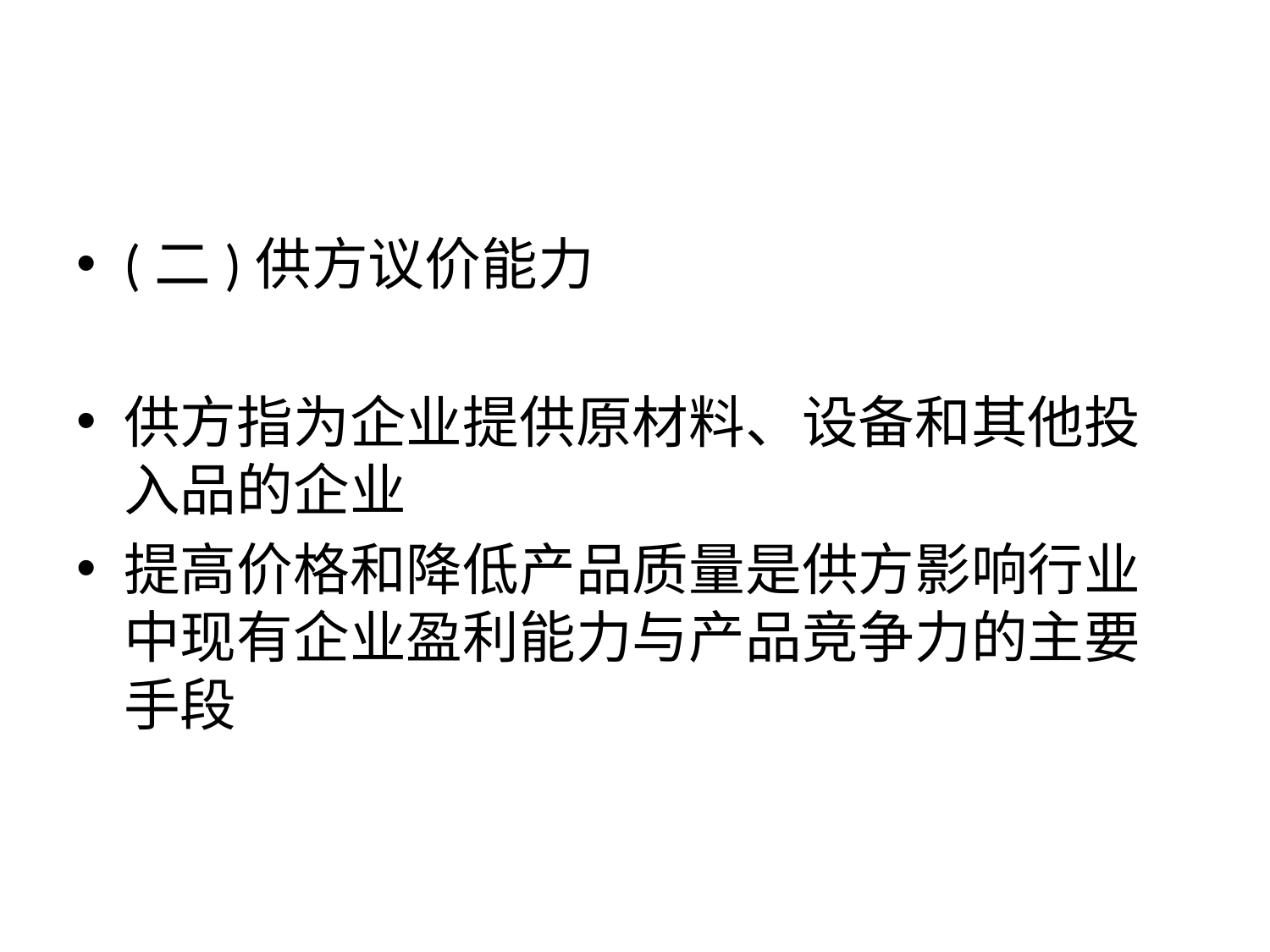

#
(二)供方议价能力

供方指为企业提供原材料、设备和其他投入品的企业
提高价格和降低产品质量是供方影响行业中现有企业盈利能力与产品竞争力的主要手段